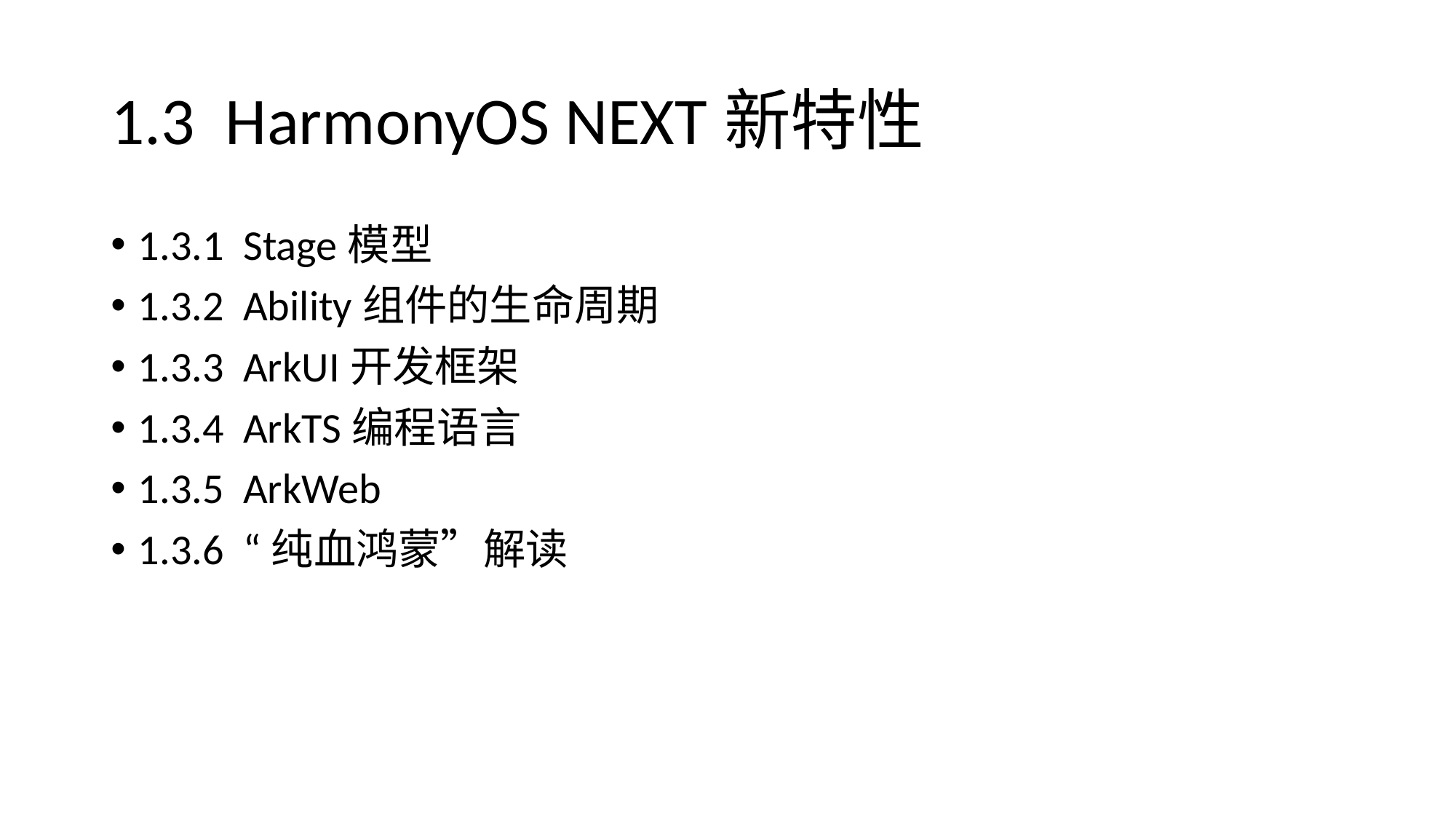

# 1.3  HarmonyOS NEXT新特性
1.3.1  Stage模型
1.3.2  Ability组件的生命周期
1.3.3  ArkUI开发框架
1.3.4  ArkTS编程语言
1.3.5  ArkWeb
1.3.6  “纯血鸿蒙”解读